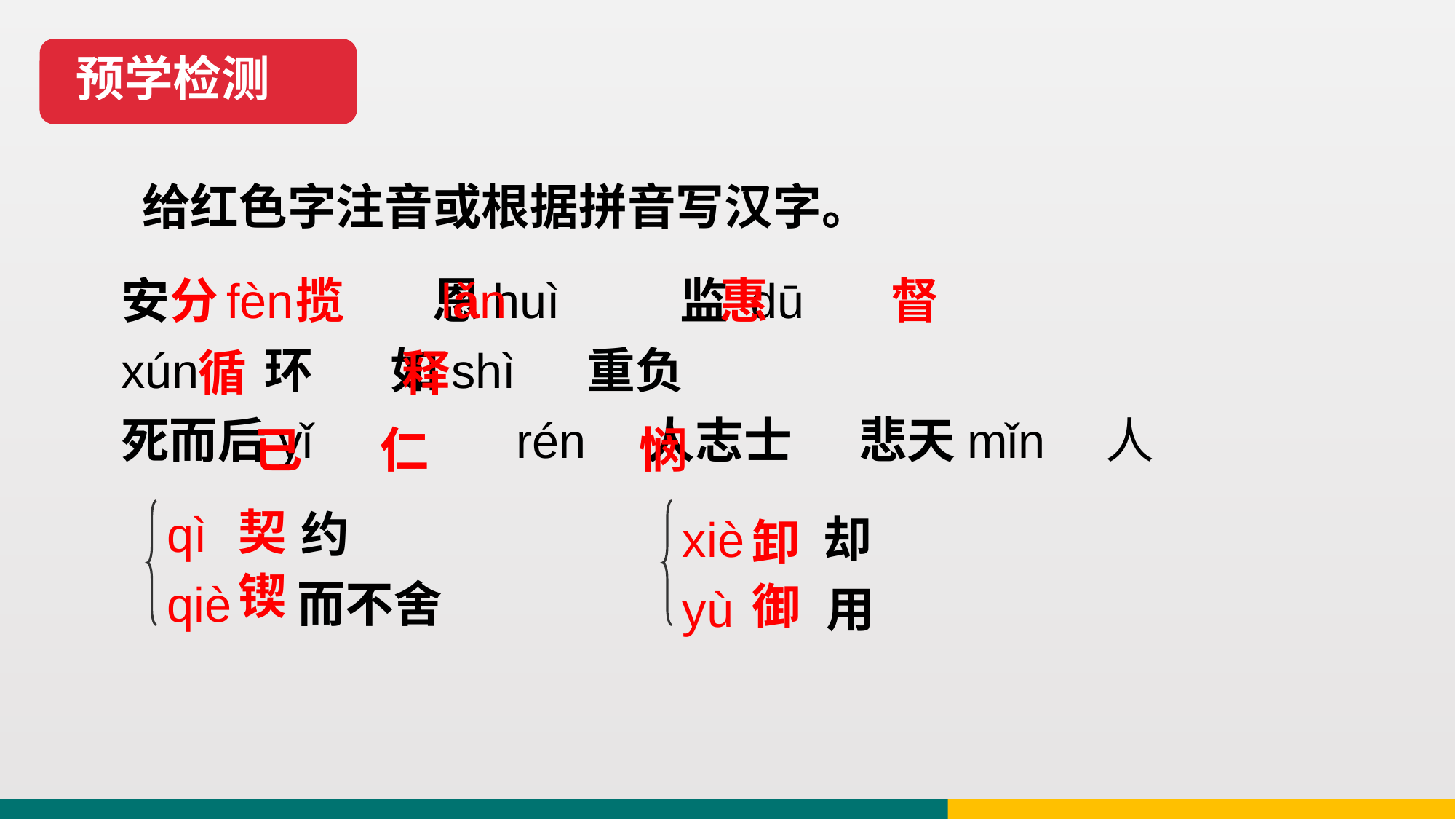

预学检测
给红色字注音或根据拼音写汉字。
   fèn           lǎn               惠           督
 循              释
      已       仁                   悯
安分       揽        恩huì        监 dū
xún    环       如shì　 重负
死而后yǐ		  rén　人志士      悲天mǐn　人
qì　   约
qiè    而不舍
契锲
xiè     却
yù      用

卸御